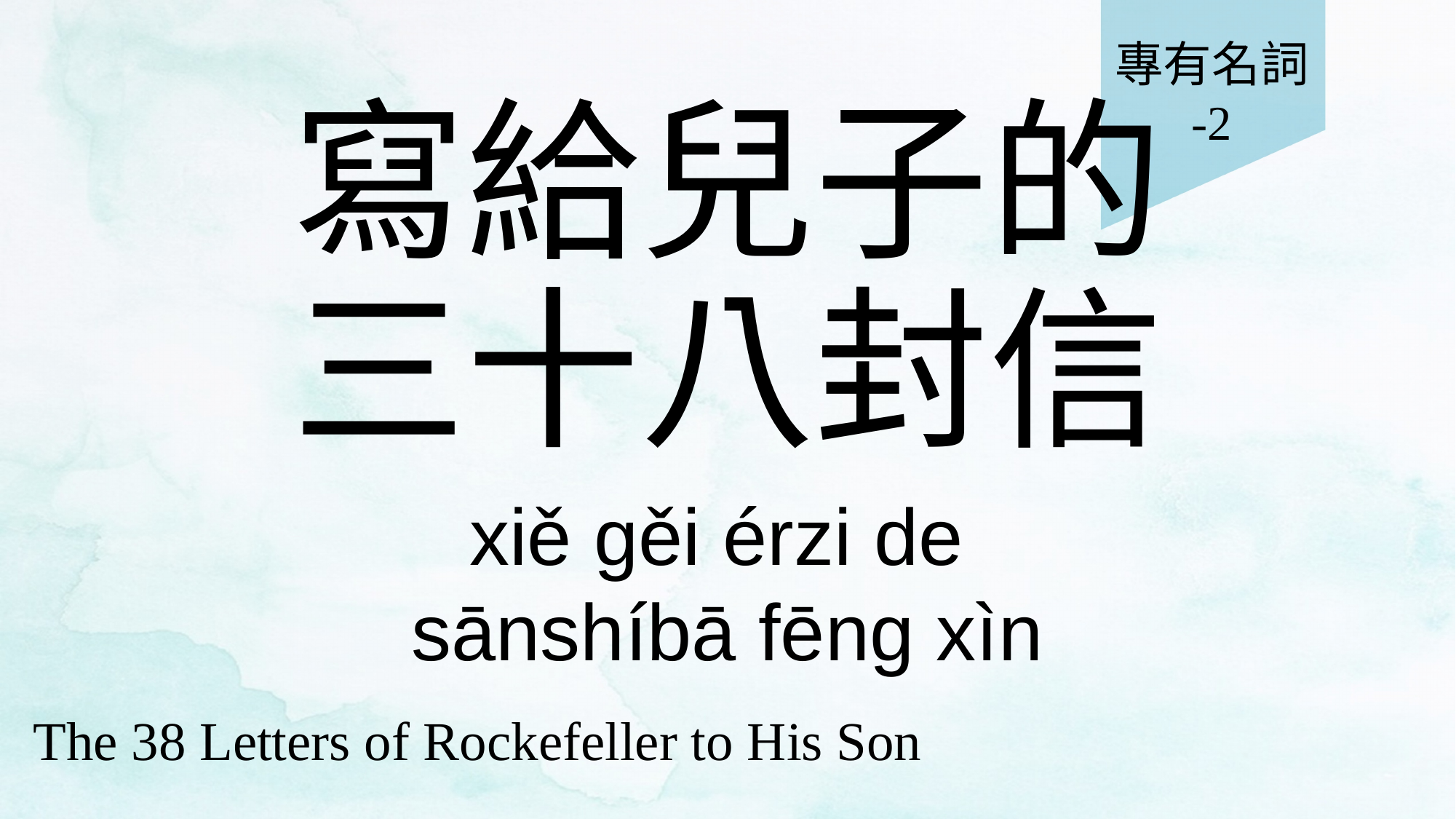

專有名詞
-2
# 寫給兒子的 三十八封信
xiě gěi érzi de
sānshíbā fēng xìn
The 38 Letters of Rockefeller to His Son